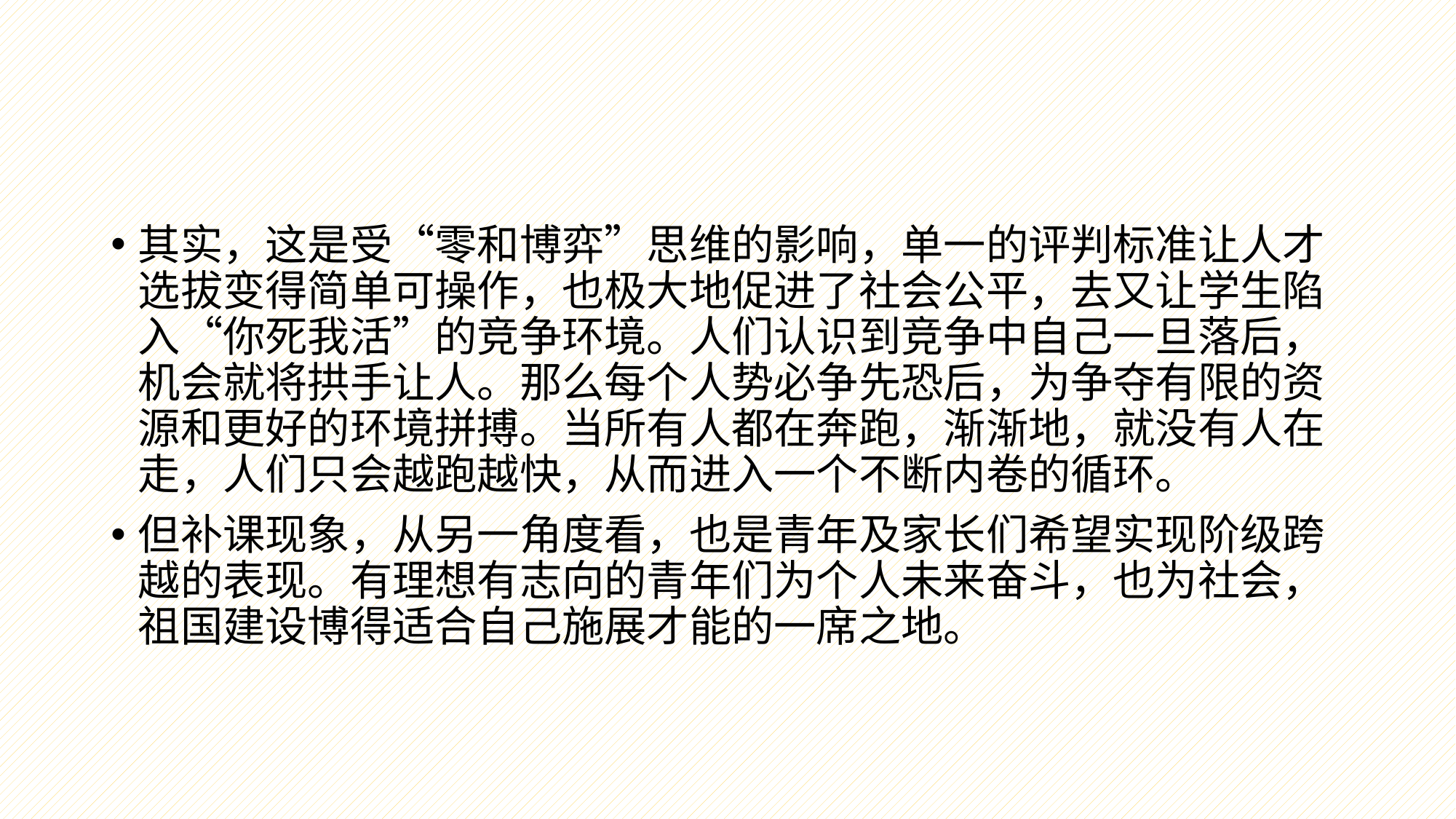

#
其实，这是受“零和博弈”思维的影响，单一的评判标准让人才选拔变得简单可操作，也极大地促进了社会公平，去又让学生陷入“你死我活”的竞争环境。人们认识到竞争中自己一旦落后，机会就将拱手让人。那么每个人势必争先恐后，为争夺有限的资源和更好的环境拼搏。当所有人都在奔跑，渐渐地，就没有人在走，人们只会越跑越快，从而进入一个不断内卷的循环。
但补课现象，从另一角度看，也是青年及家长们希望实现阶级跨越的表现。有理想有志向的青年们为个人未来奋斗，也为社会，祖国建设博得适合自己施展才能的一席之地。